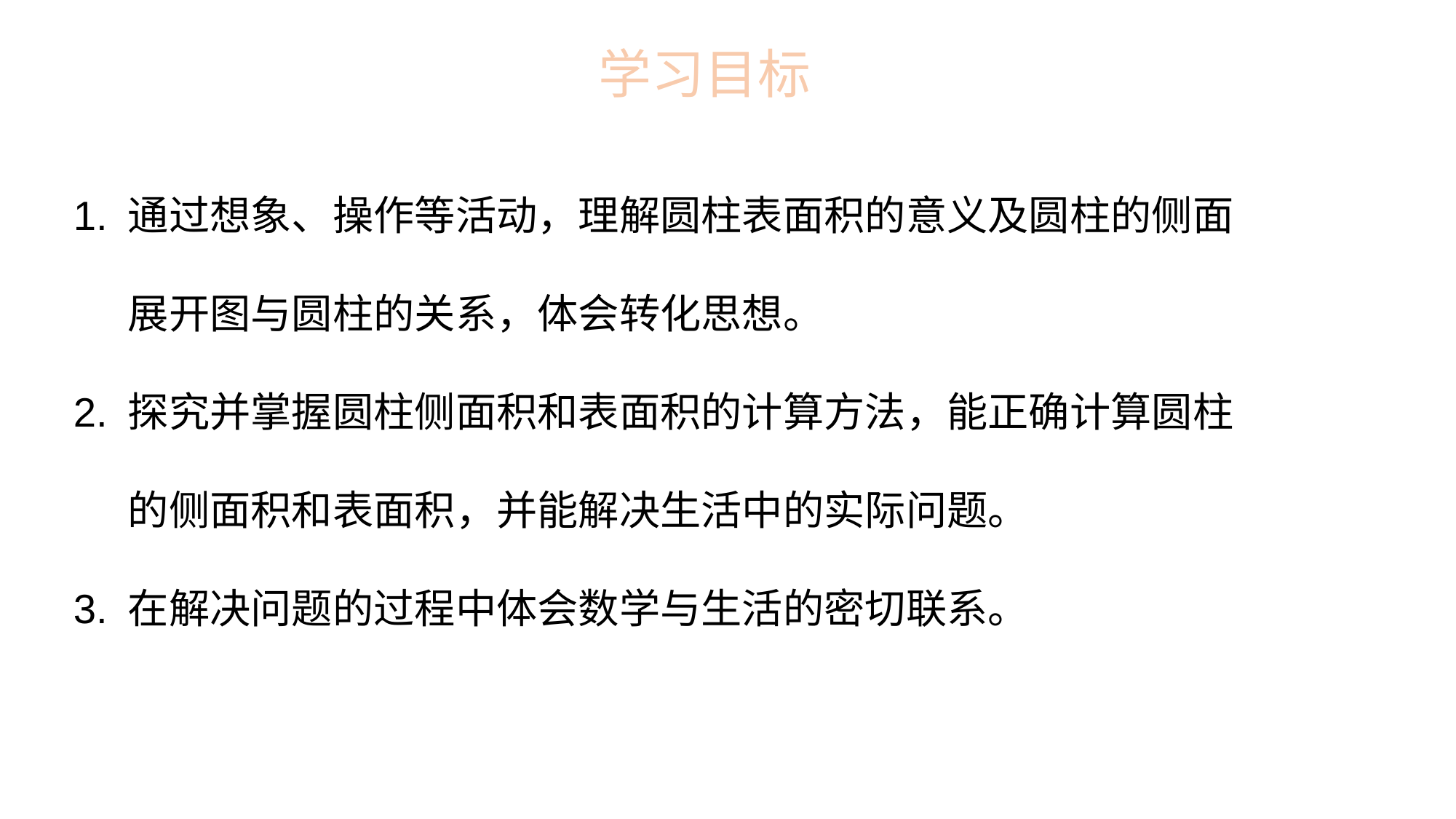

学习目标
通过想象、操作等活动，理解圆柱表面积的意义及圆柱的侧面展开图与圆柱的关系，体会转化思想。
探究并掌握圆柱侧面积和表面积的计算方法，能正确计算圆柱的侧面积和表面积，并能解决生活中的实际问题。
在解决问题的过程中体会数学与生活的密切联系。